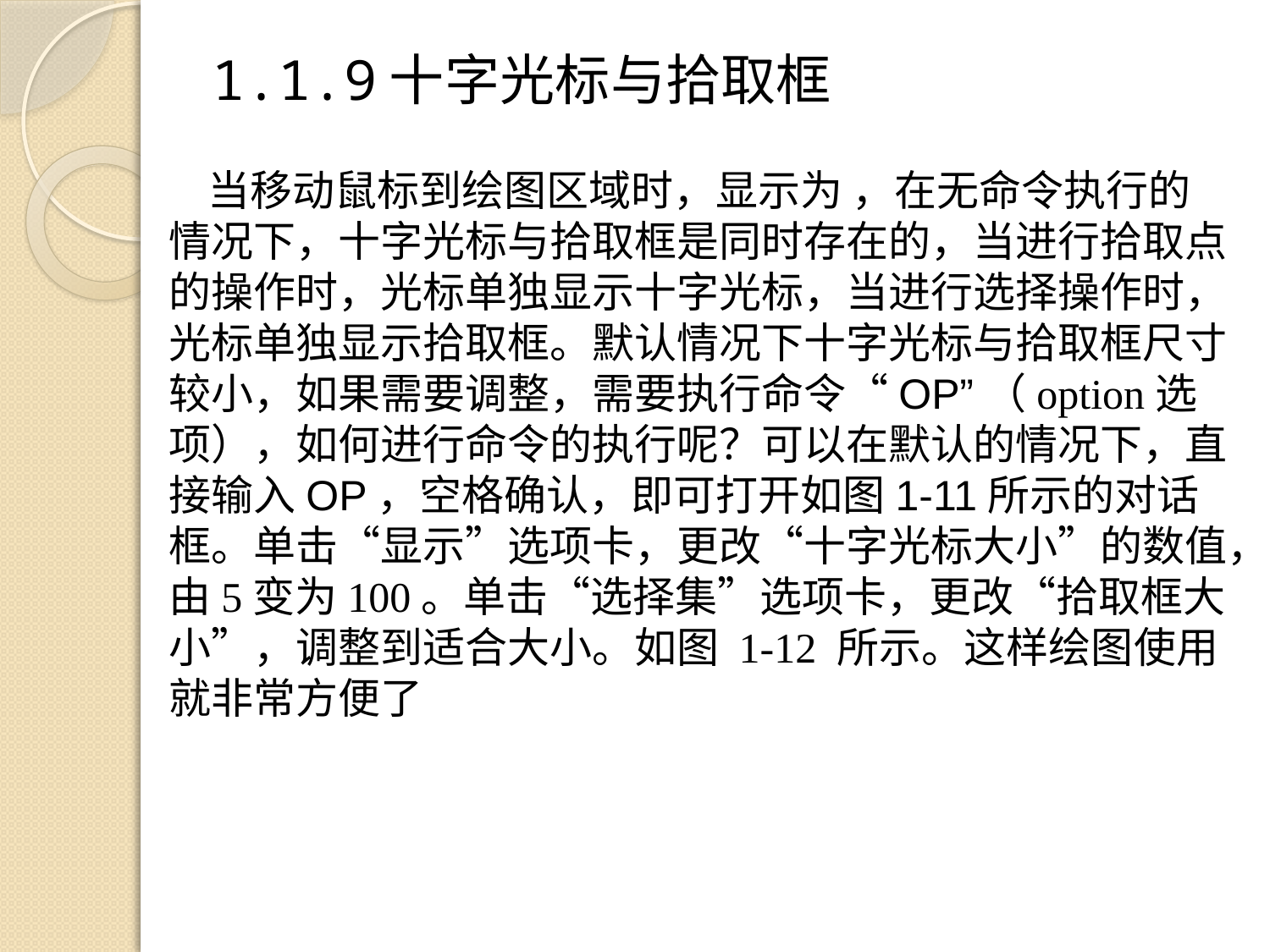

# 1.1.9十字光标与拾取框
   当移动鼠标到绘图区域时，显示为 ，在无命令执行的情况下，十字光标与拾取框是同时存在的，当进行拾取点的操作时，光标单独显示十字光标，当进行选择操作时，光标单独显示拾取框。默认情况下十字光标与拾取框尺寸较小，如果需要调整，需要执行命令“OP”（option选项），如何进行命令的执行呢？可以在默认的情况下，直接输入OP，空格确认，即可打开如图1-11所示的对话框。单击“显示”选项卡，更改“十字光标大小”的数值，由5变为100。单击“选择集”选项卡，更改“拾取框大小”，调整到适合大小。如图 1-12 所示。这样绘图使用就非常方便了